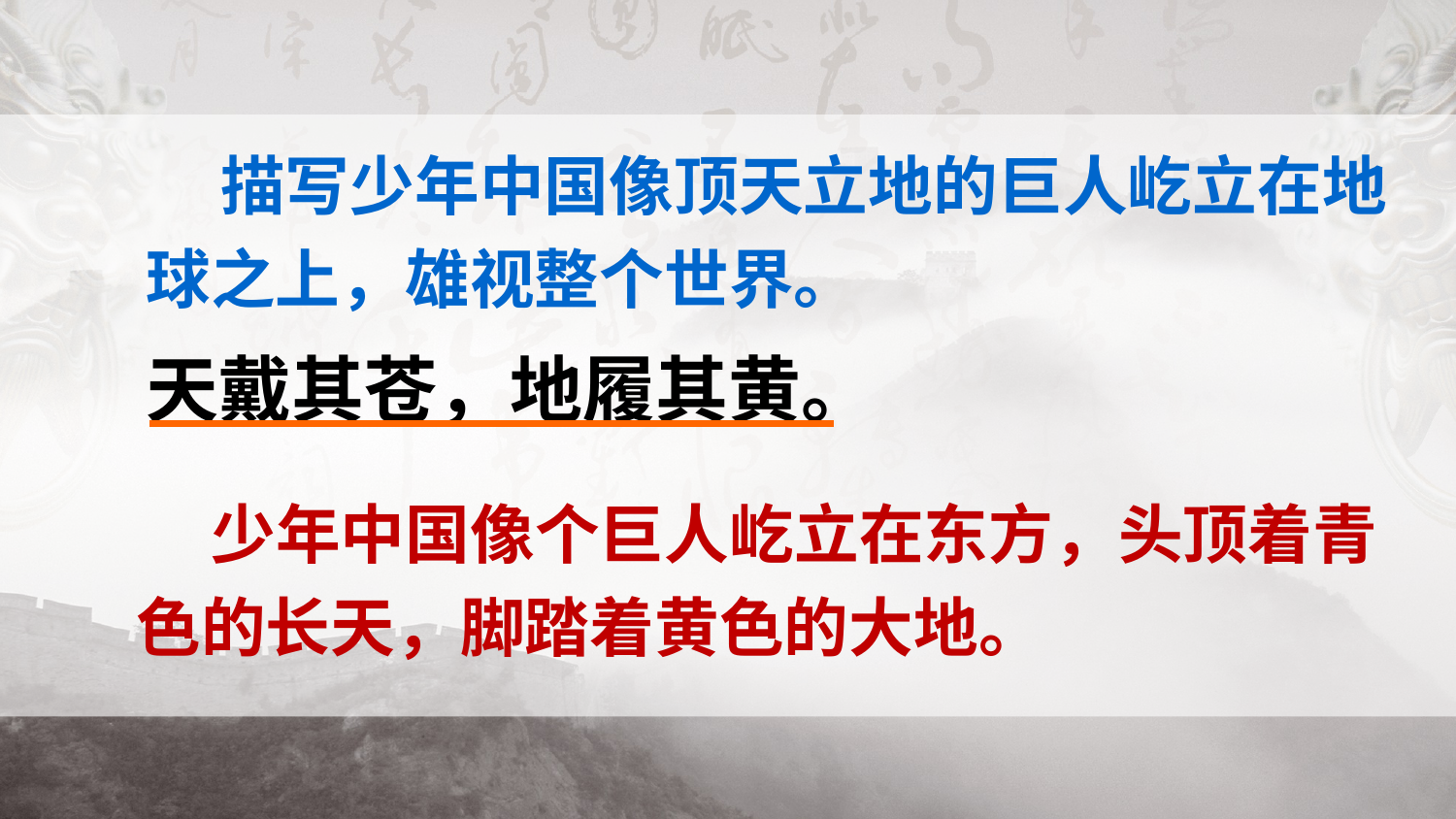

描写少年中国像顶天立地的巨人屹立在地球之上，雄视整个世界。
天戴其苍，地履其黄。
    少年中国像个巨人屹立在东方，头顶着青色的长天，脚踏着黄色的大地。